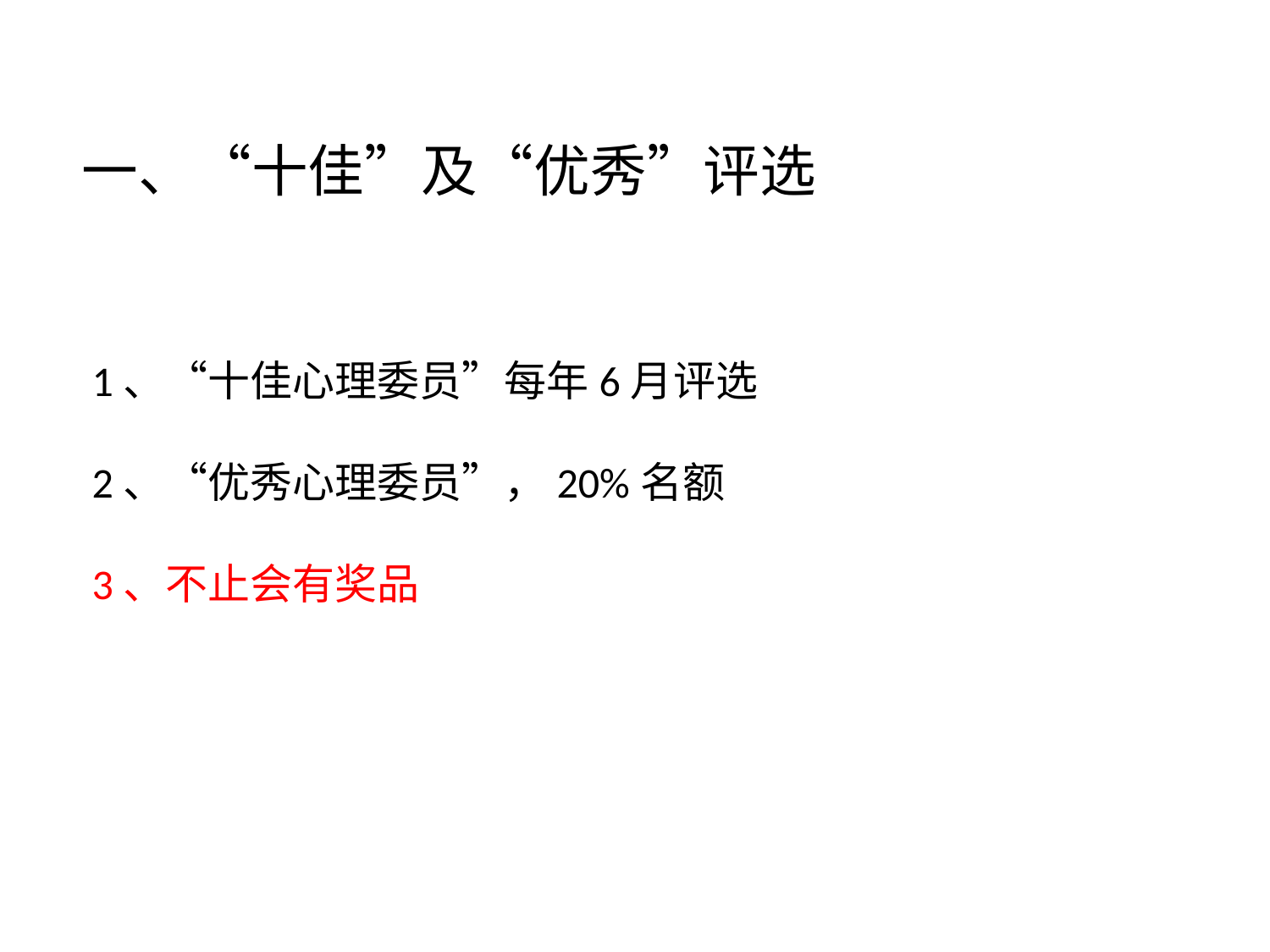

一、“十佳”及“优秀”评选
1、“十佳心理委员”每年6月评选
2、“优秀心理委员”，20%名额
3、不止会有奖品